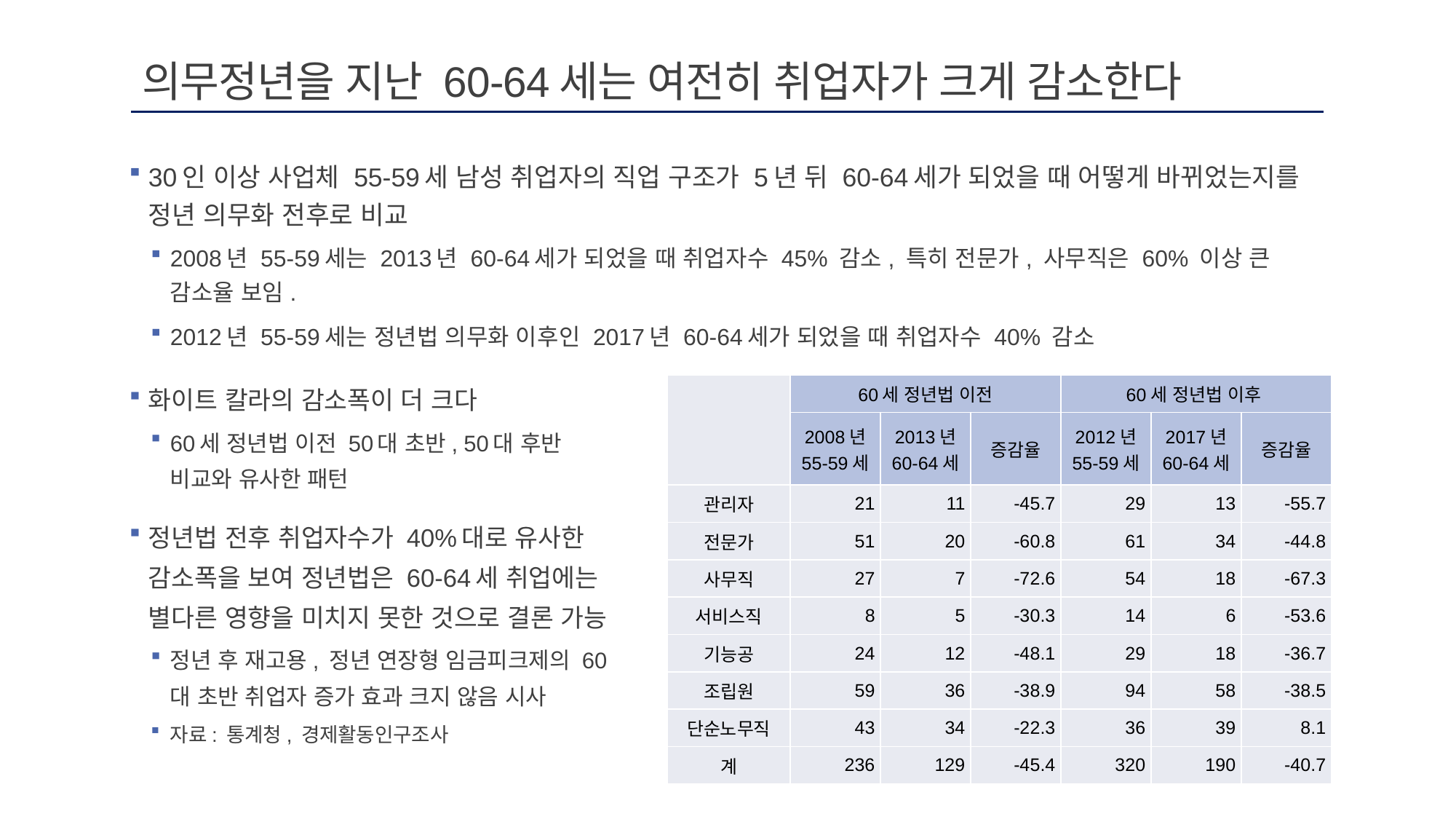

# 의무정년을 지난 60-64세는 여전히 취업자가 크게 감소한다
30인 이상 사업체 55-59세 남성 취업자의 직업 구조가 5년 뒤 60-64세가 되었을 때 어떻게 바뀌었는지를 정년 의무화 전후로 비교
2008년 55-59세는 2013년 60-64세가 되었을 때 취업자수 45% 감소, 특히 전문가, 사무직은 60% 이상 큰 감소율 보임.
2012년 55-59세는 정년법 의무화 이후인 2017년 60-64세가 되었을 때 취업자수 40% 감소
화이트 칼라의 감소폭이 더 크다
60세 정년법 이전 50대 초반, 50대 후반 비교와 유사한 패턴
정년법 전후 취업자수가 40%대로 유사한 감소폭을 보여 정년법은 60-64세 취업에는 별다른 영향을 미치지 못한 것으로 결론 가능
정년 후 재고용, 정년 연장형 임금피크제의 60대 초반 취업자 증가 효과 크지 않음 시사
자료: 통계청, 경제활동인구조사
|  | 60세 정년법 이전 |  |  | 60세 정년법 이후 |  |  |
| --- | --- | --- | --- | --- | --- | --- |
|  | 2008년 55-59세 | 2013년 60-64세 | 증감율 | 2012년 55-59세 | 2017년 60-64세 | 증감율 |
| 관리자 | 21 | 11 | -45.7 | 29 | 13 | -55.7 |
| 전문가 | 51 | 20 | -60.8 | 61 | 34 | -44.8 |
| 사무직 | 27 | 7 | -72.6 | 54 | 18 | -67.3 |
| 서비스직 | 8 | 5 | -30.3 | 14 | 6 | -53.6 |
| 기능공 | 24 | 12 | -48.1 | 29 | 18 | -36.7 |
| 조립원 | 59 | 36 | -38.9 | 94 | 58 | -38.5 |
| 단순노무직 | 43 | 34 | -22.3 | 36 | 39 | 8.1 |
| 계 | 236 | 129 | -45.4 | 320 | 190 | -40.7 |